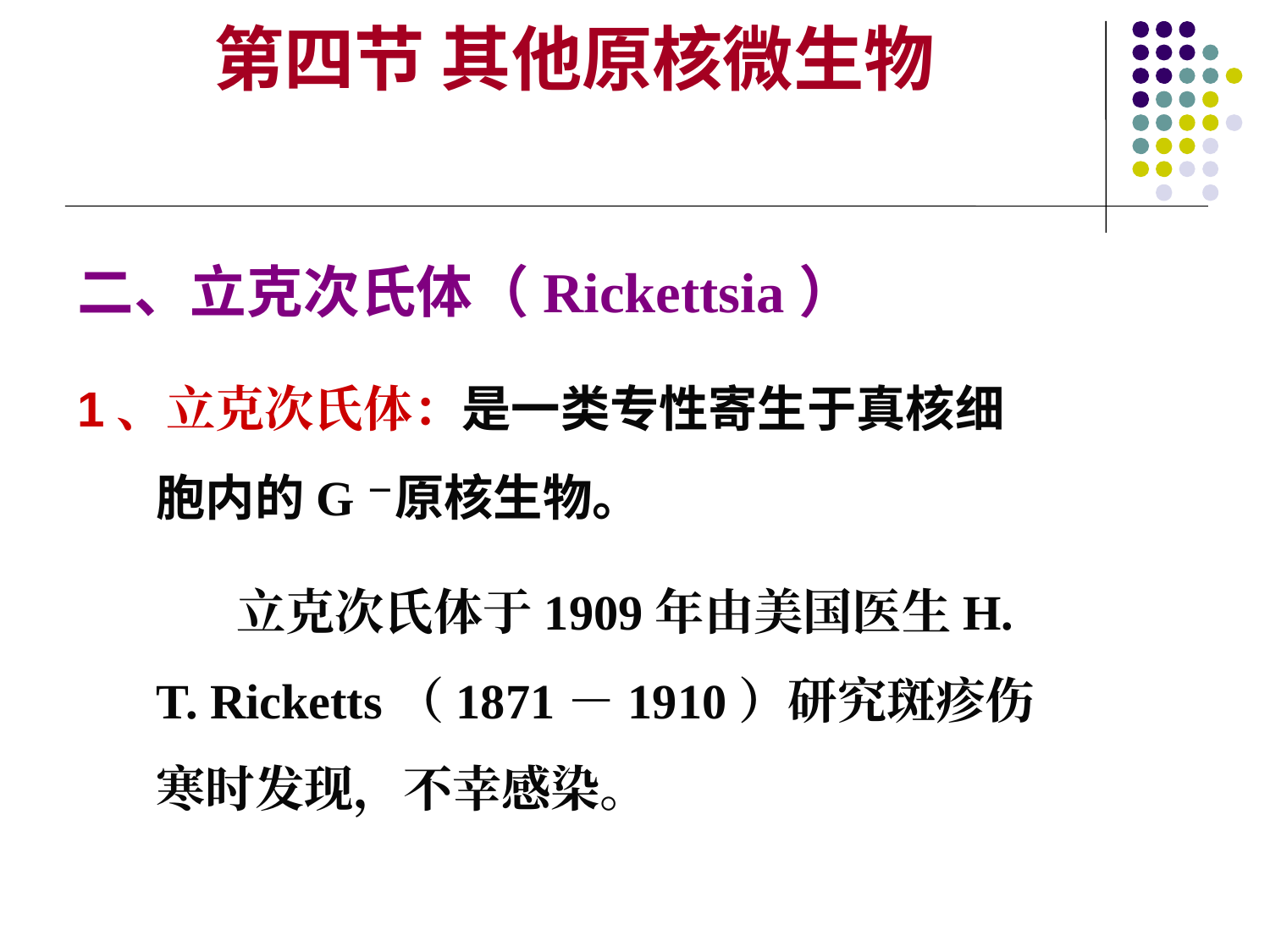

第四节 其他原核微生物
二、立克次氏体（Rickettsia）
1、立克次氏体：是一类专性寄生于真核细胞内的G－原核生物。
            立克次氏体于1909年由美国医生H. T. Ricketts（1871－1910）研究斑疹伤寒时发现，不幸感染。